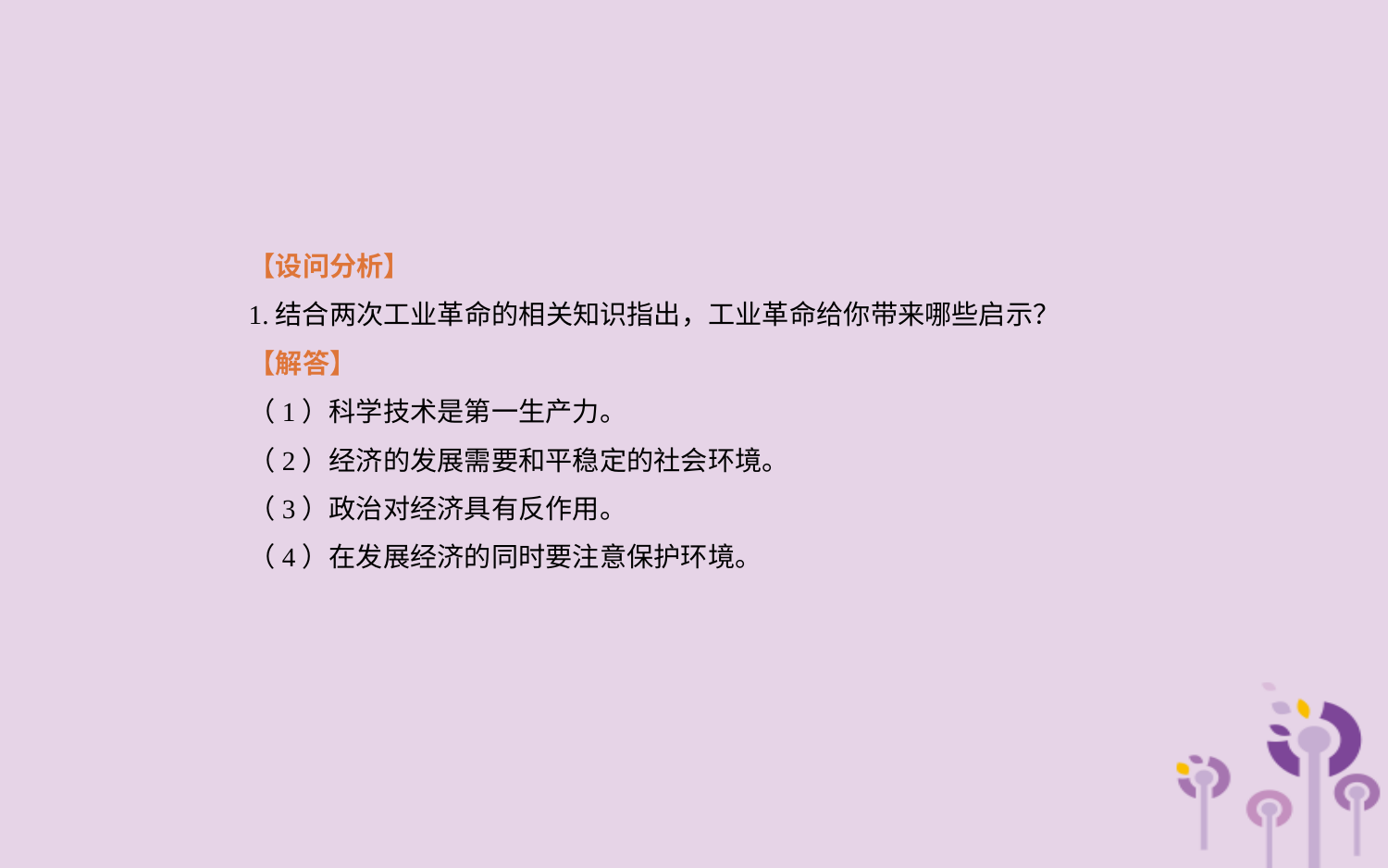

【设问分析】
1.结合两次工业革命的相关知识指出，工业革命给你带来哪些启示？
【解答】
（1）科学技术是第一生产力。
（2）经济的发展需要和平稳定的社会环境。
（3）政治对经济具有反作用。
（4）在发展经济的同时要注意保护环境。